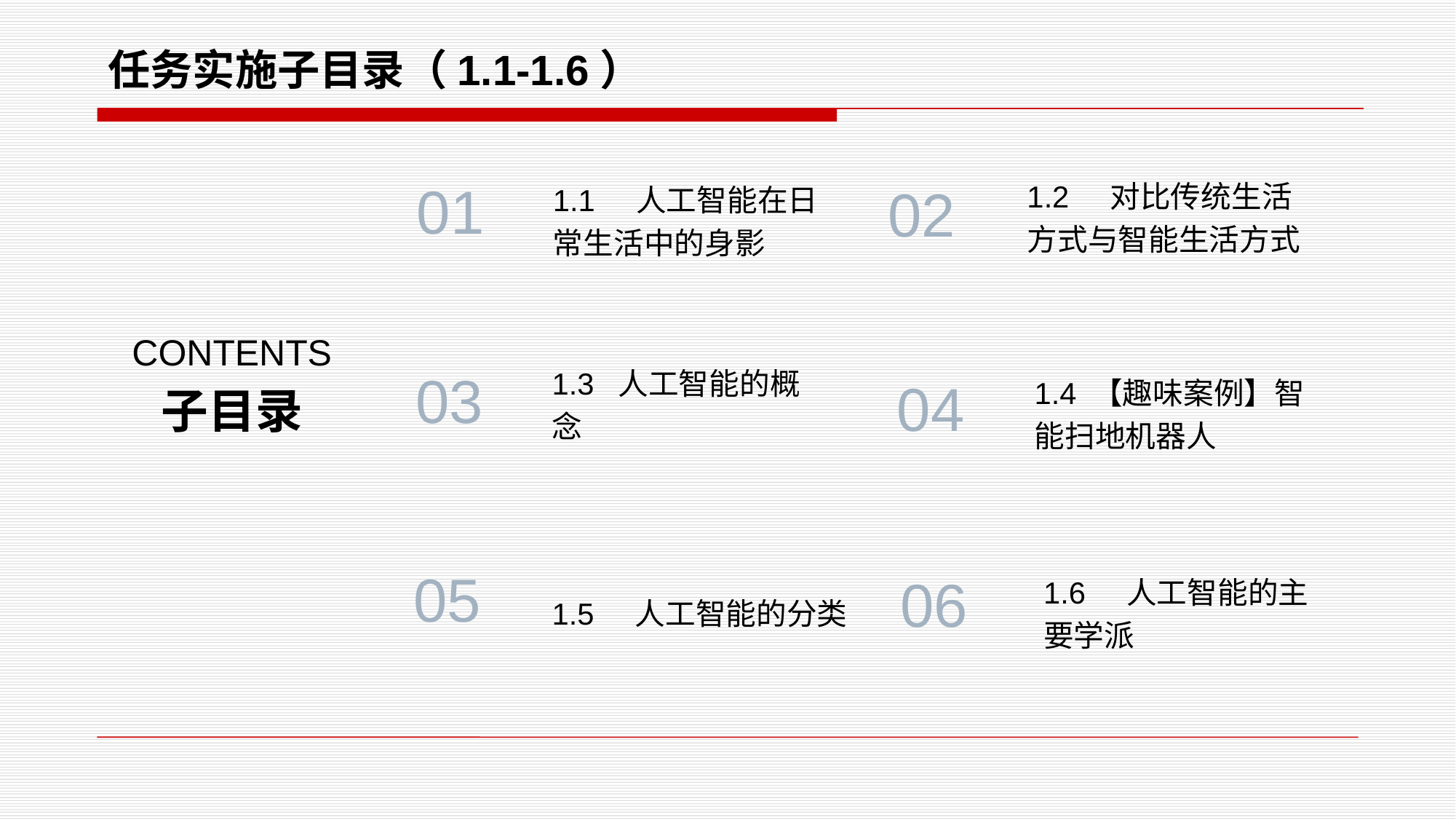

任务实施子目录（1.1-1.6）
1.2    对比传统生活方式与智能生活方式

1.1    人工智能在日常生活中的身影

01
02
CONTENTS
1.3  人工智能的概念

03
1.4 【趣味案例】智能扫地机器人
04
子目录
1.6    人工智能的主要学派
05
1.5    人工智能的分类

06